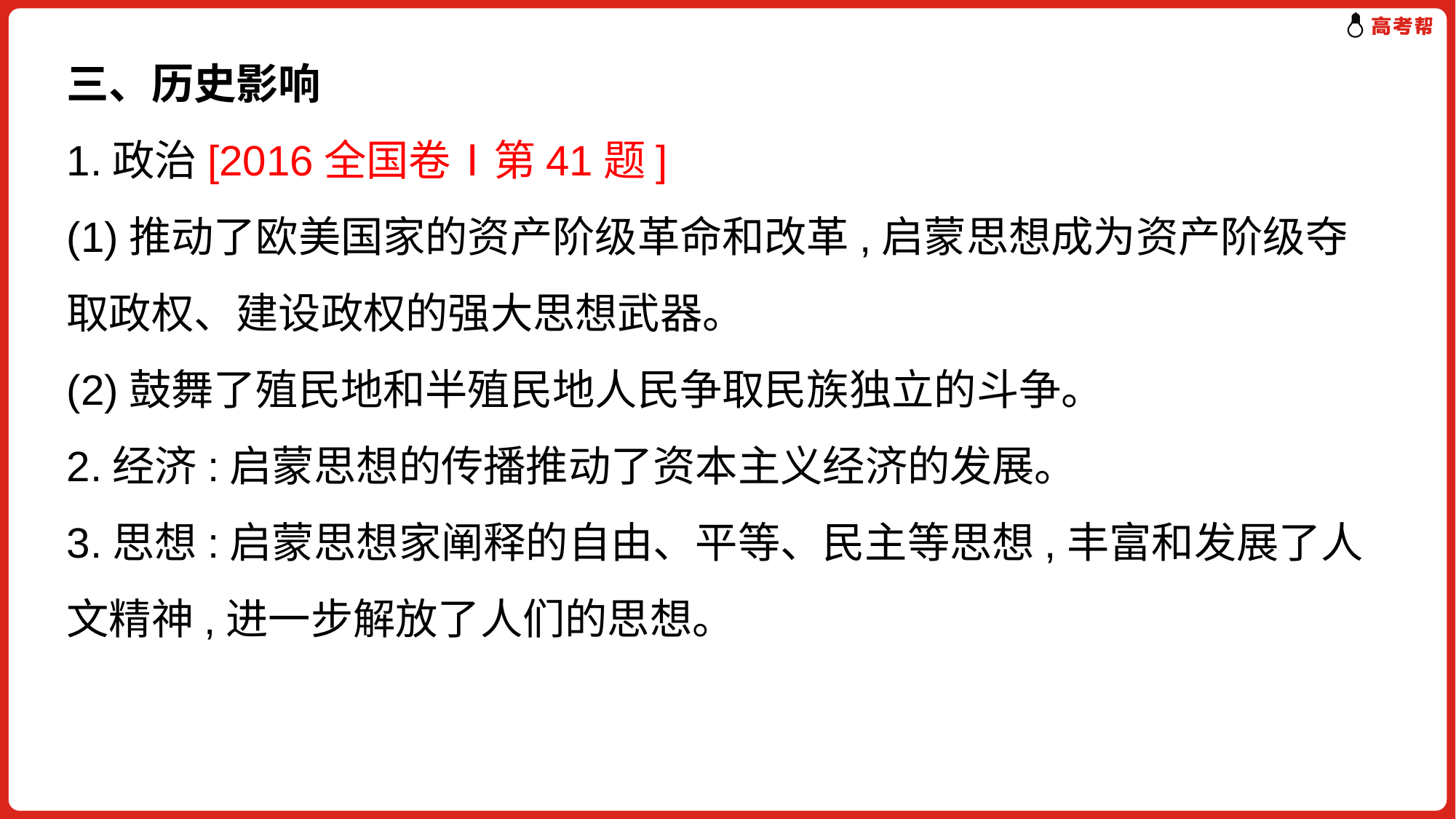

三、历史影响
1.政治[2016全国卷Ⅰ第41题]
(1)推动了欧美国家的资产阶级革命和改革,启蒙思想成为资产阶级夺取政权、建设政权的强大思想武器。
(2)鼓舞了殖民地和半殖民地人民争取民族独立的斗争。
2.经济:启蒙思想的传播推动了资本主义经济的发展。
3.思想:启蒙思想家阐释的自由、平等、民主等思想,丰富和发展了人文精神,进一步解放了人们的思想。